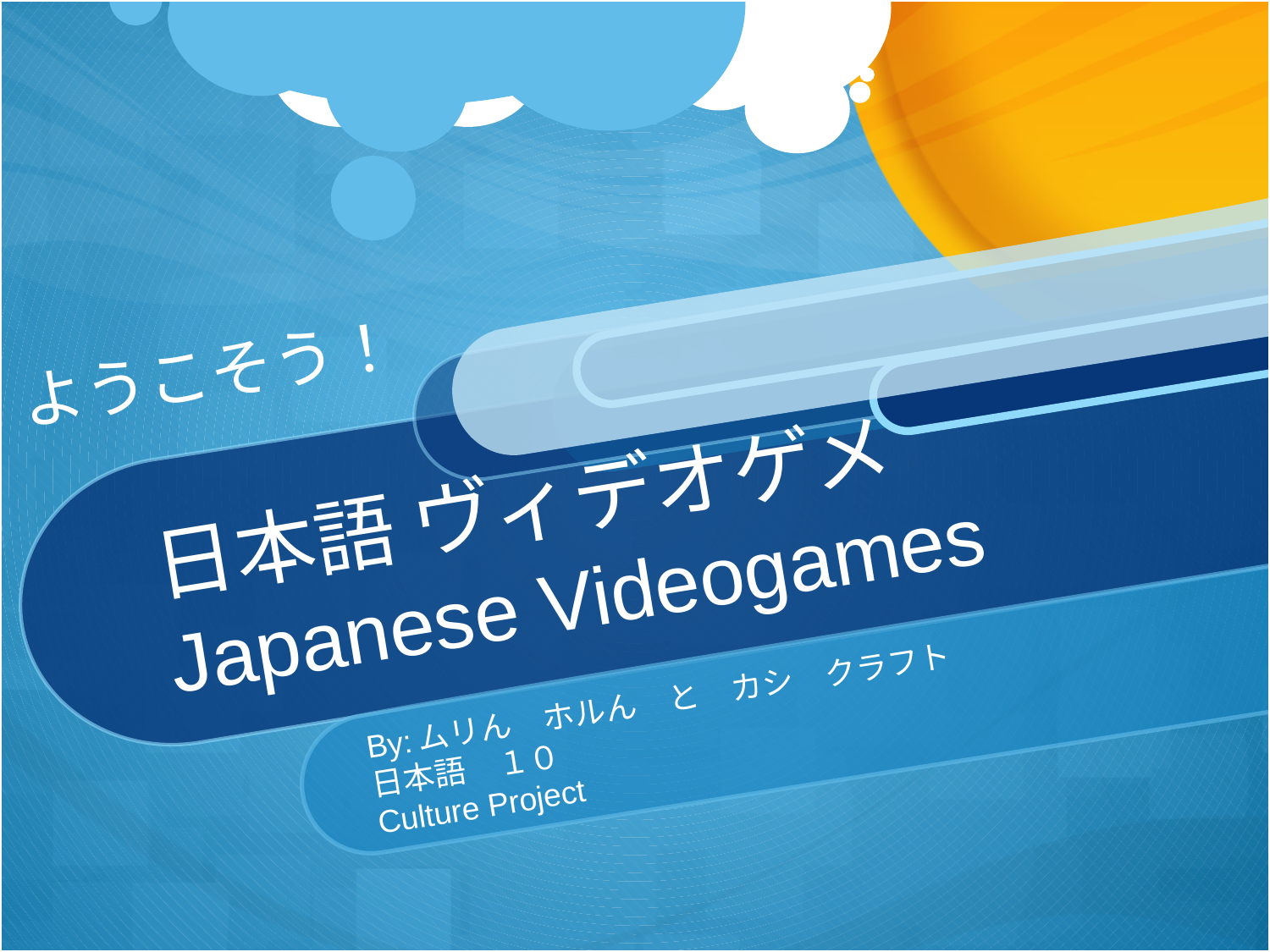

ようこそう！
# 日本語 ヴィデオゲメ Japanese Videogames
By:ムリん　ホルん　と　カシ　クラフト
日本語　１０
Culture Project